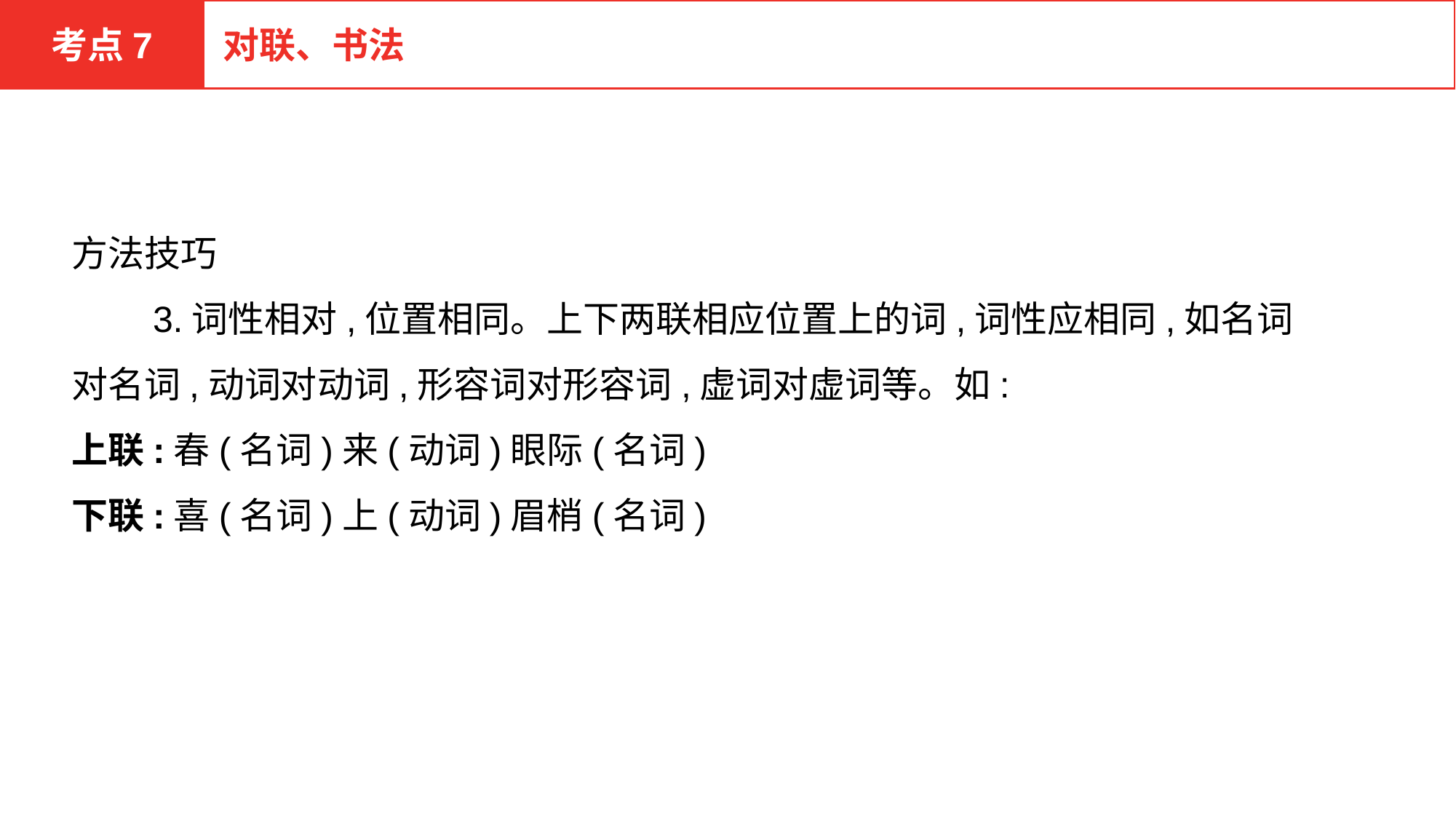

考点7
对联、书法
方法技巧
　　3.词性相对,位置相同。上下两联相应位置上的词,词性应相同,如名词对名词,动词对动词,形容词对形容词,虚词对虚词等。如:
上联:春(名词)来(动词)眼际(名词)
下联:喜(名词)上(动词)眉梢(名词)